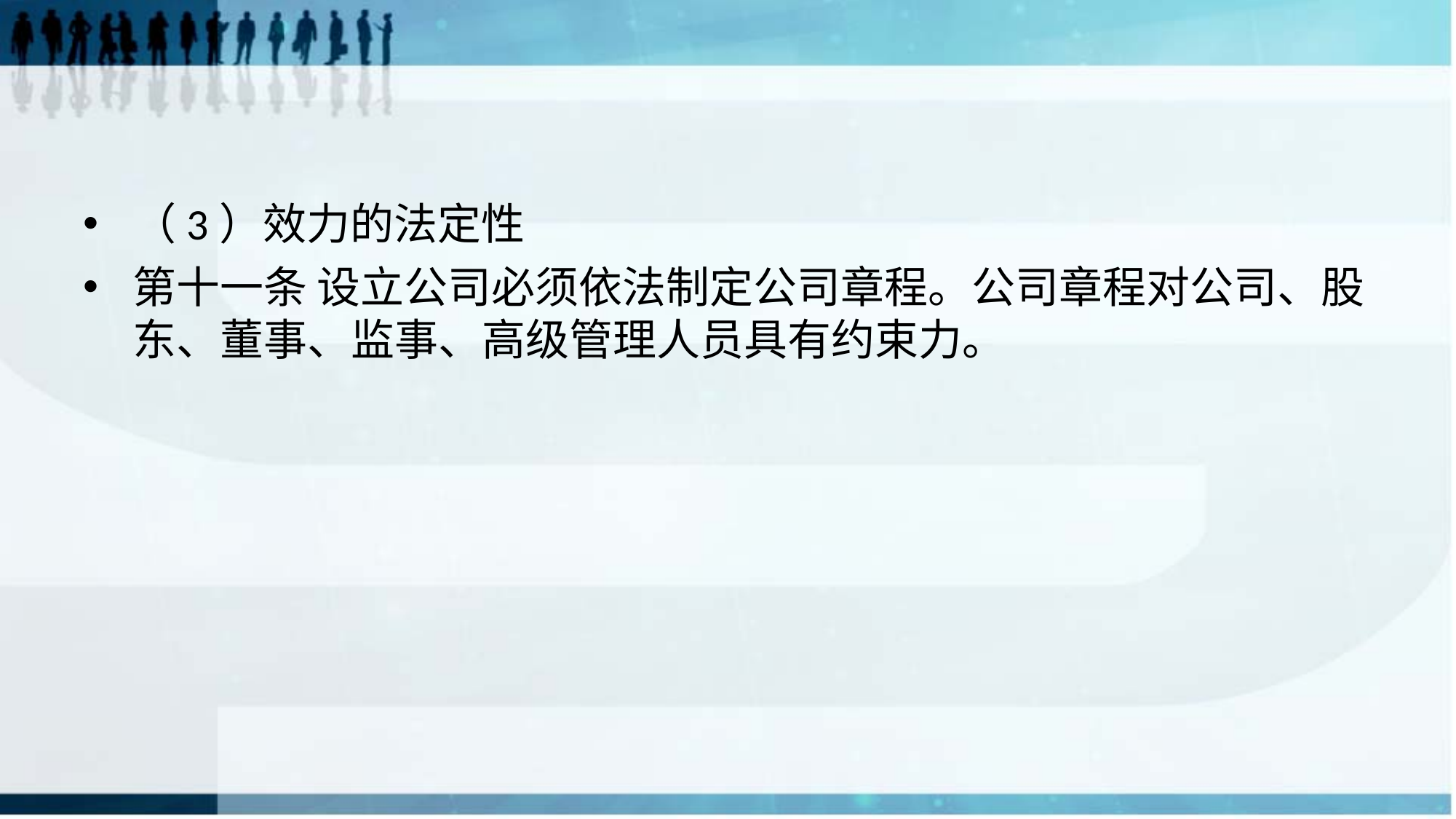

#
（3）效力的法定性
第十一条 设立公司必须依法制定公司章程。公司章程对公司、股东、董事、监事、高级管理人员具有约束力。